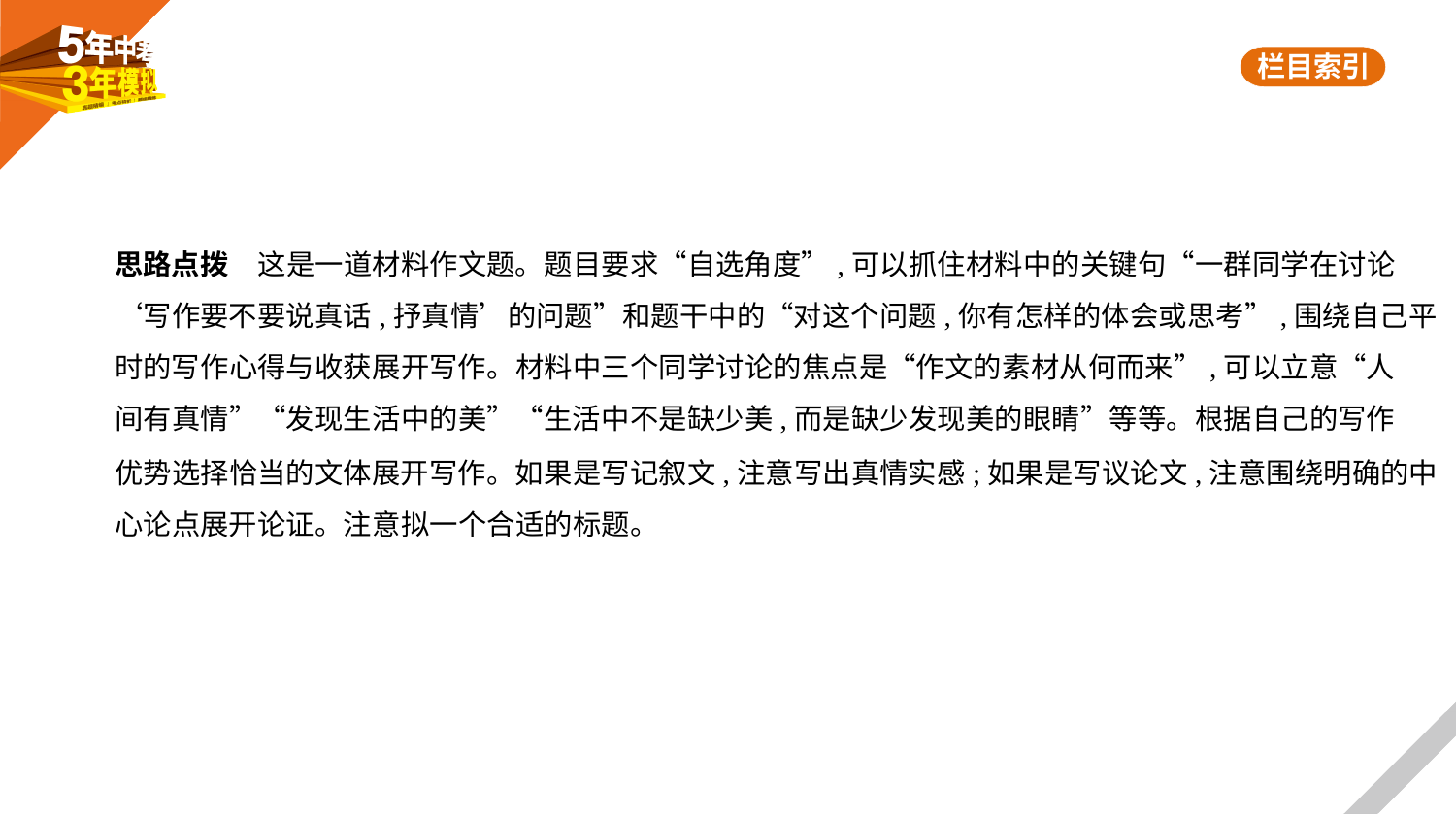

思路点拨　这是一道材料作文题。题目要求“自选角度”,可以抓住材料中的关键句“一群同学在讨论
‘写作要不要说真话,抒真情’的问题”和题干中的“对这个问题,你有怎样的体会或思考”,围绕自己平
时的写作心得与收获展开写作。材料中三个同学讨论的焦点是“作文的素材从何而来”,可以立意“人
间有真情”“发现生活中的美”“生活中不是缺少美,而是缺少发现美的眼睛”等等。根据自己的写作
优势选择恰当的文体展开写作。如果是写记叙文,注意写出真情实感;如果是写议论文,注意围绕明确的中
心论点展开论证。注意拟一个合适的标题。